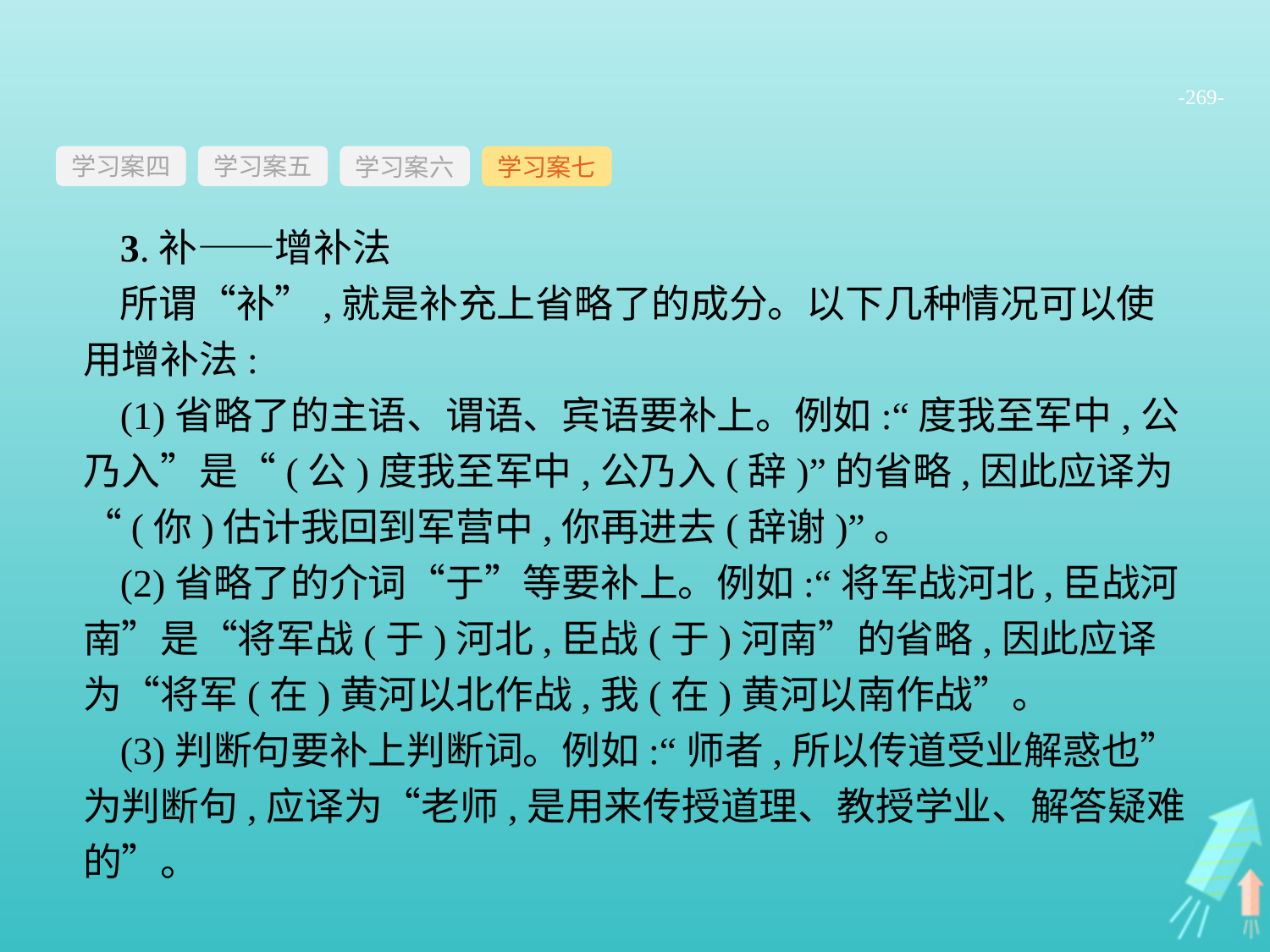

-269-
学习案四
学习案六
学习案七
学习案五
3.补——增补法
所谓“补”,就是补充上省略了的成分。以下几种情况可以使用增补法:
(1)省略了的主语、谓语、宾语要补上。例如:“度我至军中,公乃入”是“(公)度我至军中,公乃入(辞)”的省略,因此应译为“(你)估计我回到军营中,你再进去(辞谢)”。
(2)省略了的介词“于”等要补上。例如:“将军战河北,臣战河南”是“将军战(于)河北,臣战(于)河南”的省略,因此应译为“将军(在)黄河以北作战,我(在)黄河以南作战”。
(3)判断句要补上判断词。例如:“师者,所以传道受业解惑也”为判断句,应译为“老师,是用来传授道理、教授学业、解答疑难的”。